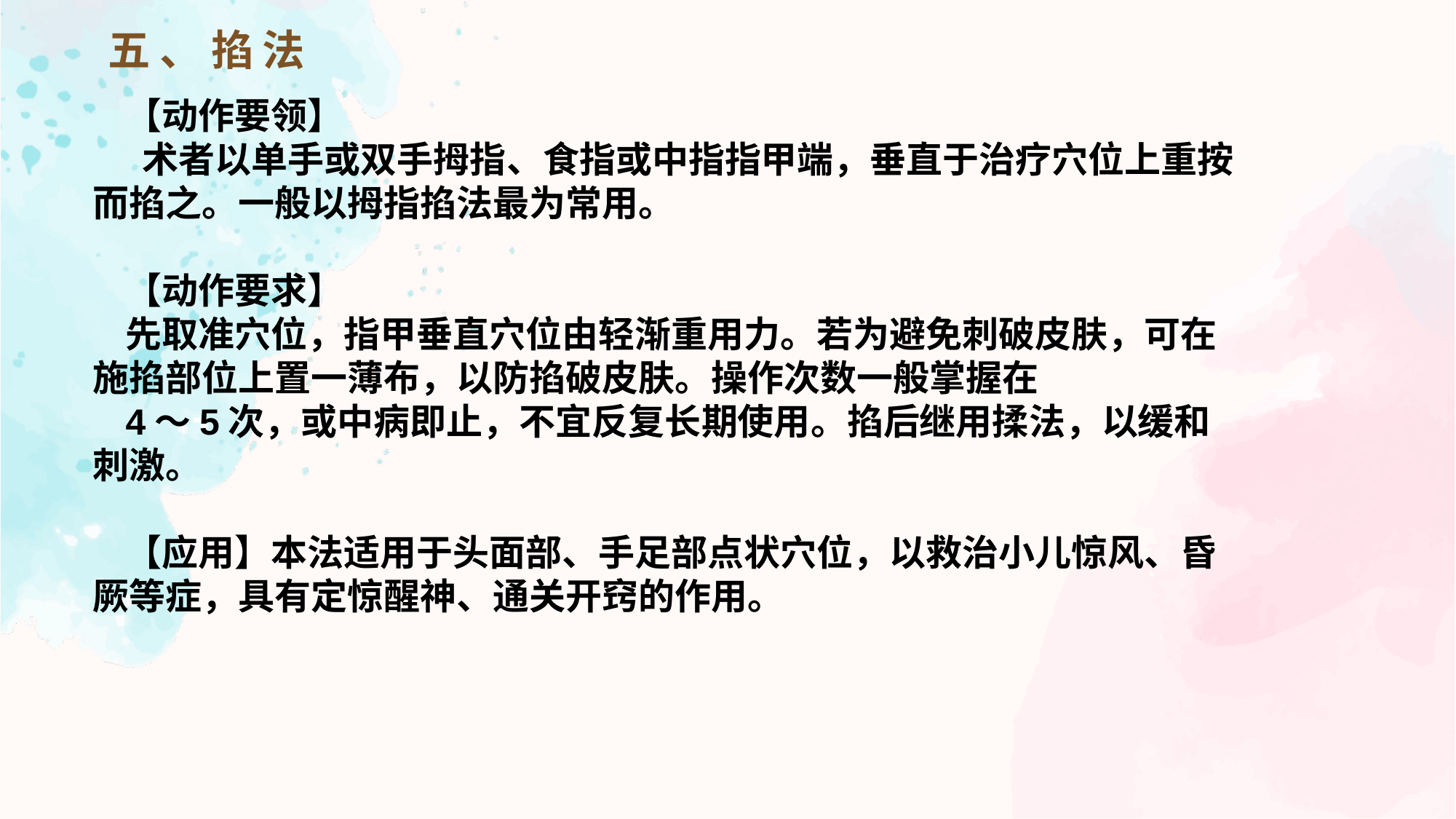

五、掐法
【动作要领】
 术者以单手或双手拇指、食指或中指指甲端，垂直于治疗穴位上重按而掐之。一般以拇指掐法最为常用。【动作要求】先取准穴位，指甲垂直穴位由轻渐重用力。若为避免刺破皮肤，可在施掐部位上置一薄布，以防掐破皮肤。操作次数一般掌握在4～5次，或中病即止，不宜反复长期使用。掐后继用揉法，以缓和刺激。【应用】本法适用于头面部、手足部点状穴位，以救治小儿惊风、昏厥等症，具有定惊醒神、通关开窍的作用。